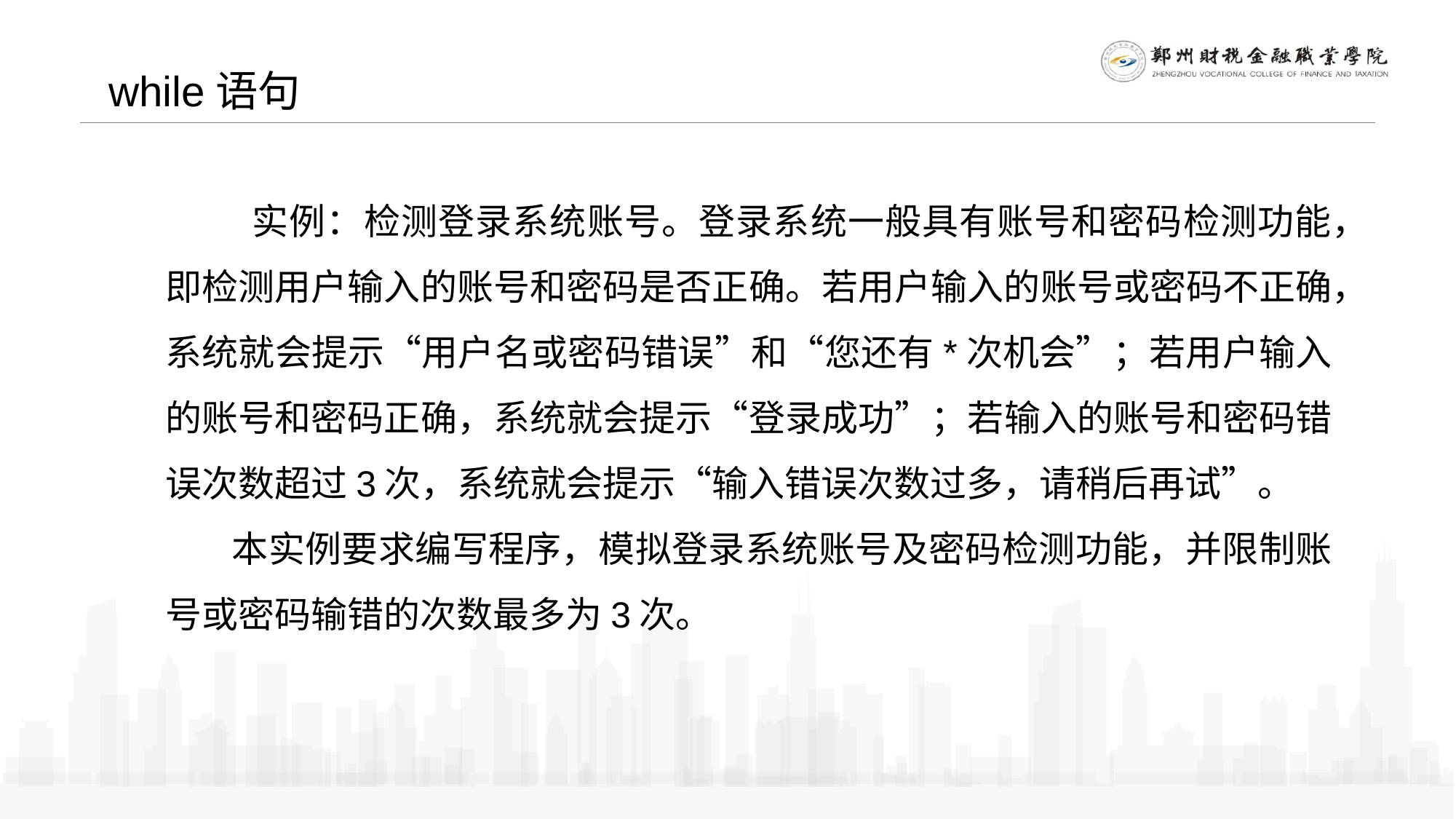

while语句
     实例：检测登录系统账号。登录系统一般具有账号和密码检测功能，即检测用户输入的账号和密码是否正确。若用户输入的账号或密码不正确，系统就会提示“用户名或密码错误”和“您还有*次机会”；若用户输入的账号和密码正确，系统就会提示“登录成功”；若输入的账号和密码错误次数超过3次，系统就会提示“输入错误次数过多，请稍后再试”。
   本实例要求编写程序，模拟登录系统账号及密码检测功能，并限制账号或密码输错的次数最多为3次。